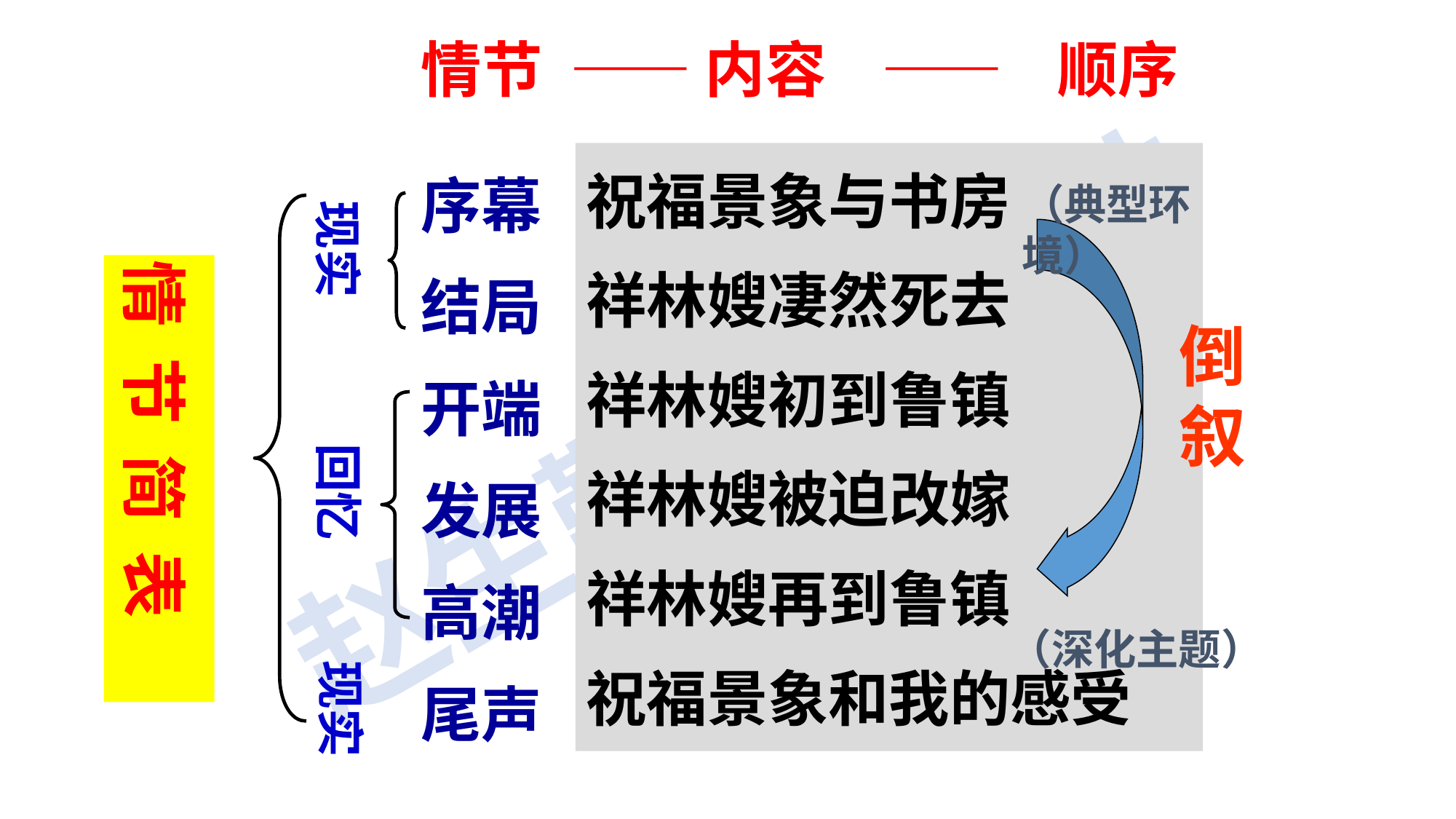

# 情节  —— 内容    ——    顺序
序幕
结局
开端
发展
高潮
尾声
祝福景象与书房
祥林嫂凄然死去
祥林嫂初到鲁镇
祥林嫂被迫改嫁
祥林嫂再到鲁镇
祝福景象和我的感受
（典型环境）

现实

情  节  简  表
倒叙

回忆
（深化主题）
现实